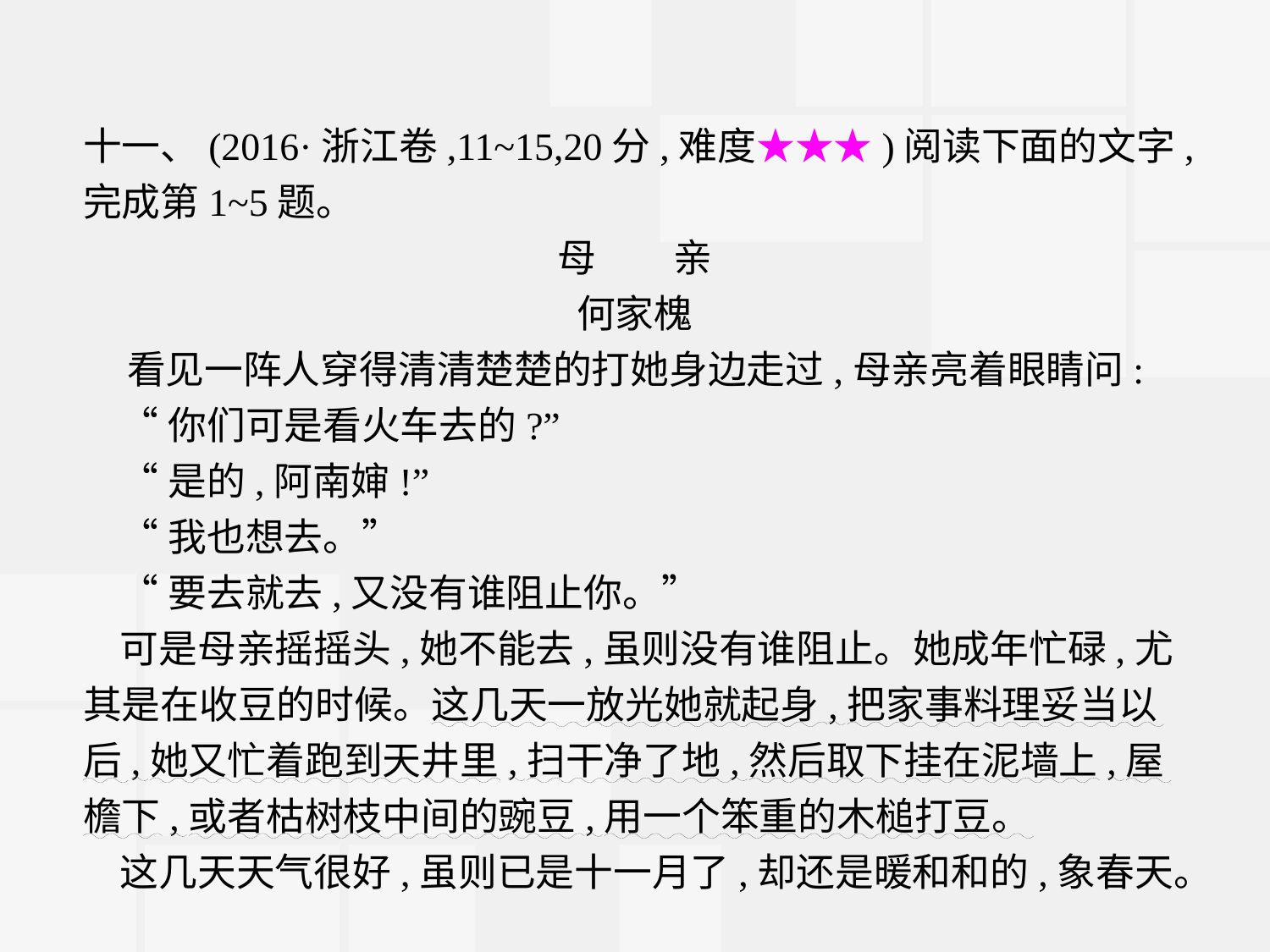

十一、(2016·浙江卷,11~15,20分,难度★★★)阅读下面的文字,完成第1~5题。
母　　亲
何家槐
    看见一阵人穿得清清楚楚的打她身边走过,母亲亮着眼睛问:
“你们可是看火车去的?”
“是的,阿南婶!”
“我也想去。”
“要去就去,又没有谁阻止你。”
可是母亲摇摇头,她不能去,虽则没有谁阻止。她成年忙碌,尤其是在收豆的时候。这几天一放光她就起身,把家事料理妥当以后,她又忙着跑到天井里,扫干净了地,然后取下挂在泥墙上,屋檐下,或者枯树枝中间的豌豆,用一个笨重的木槌打豆。
这几天天气很好,虽则已是十一月了,却还是暖和和的,象春天。